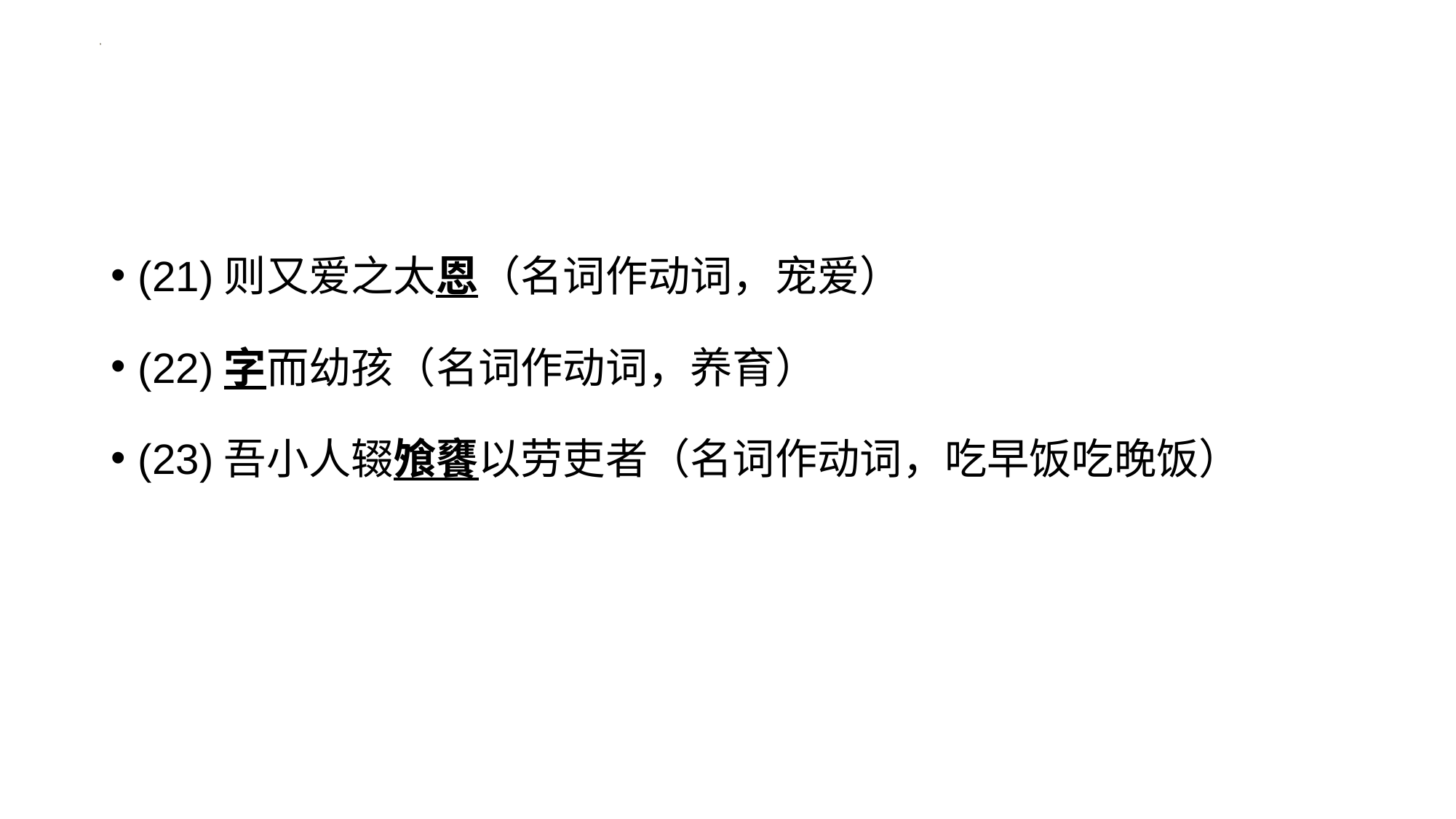

#
(21)则又爱之太恩（名词作动词，宠爱）
(22)字而幼孩（名词作动词，养育）
(23)吾小人辍飧饔以劳吏者（名词作动词，吃早饭吃晚饭）